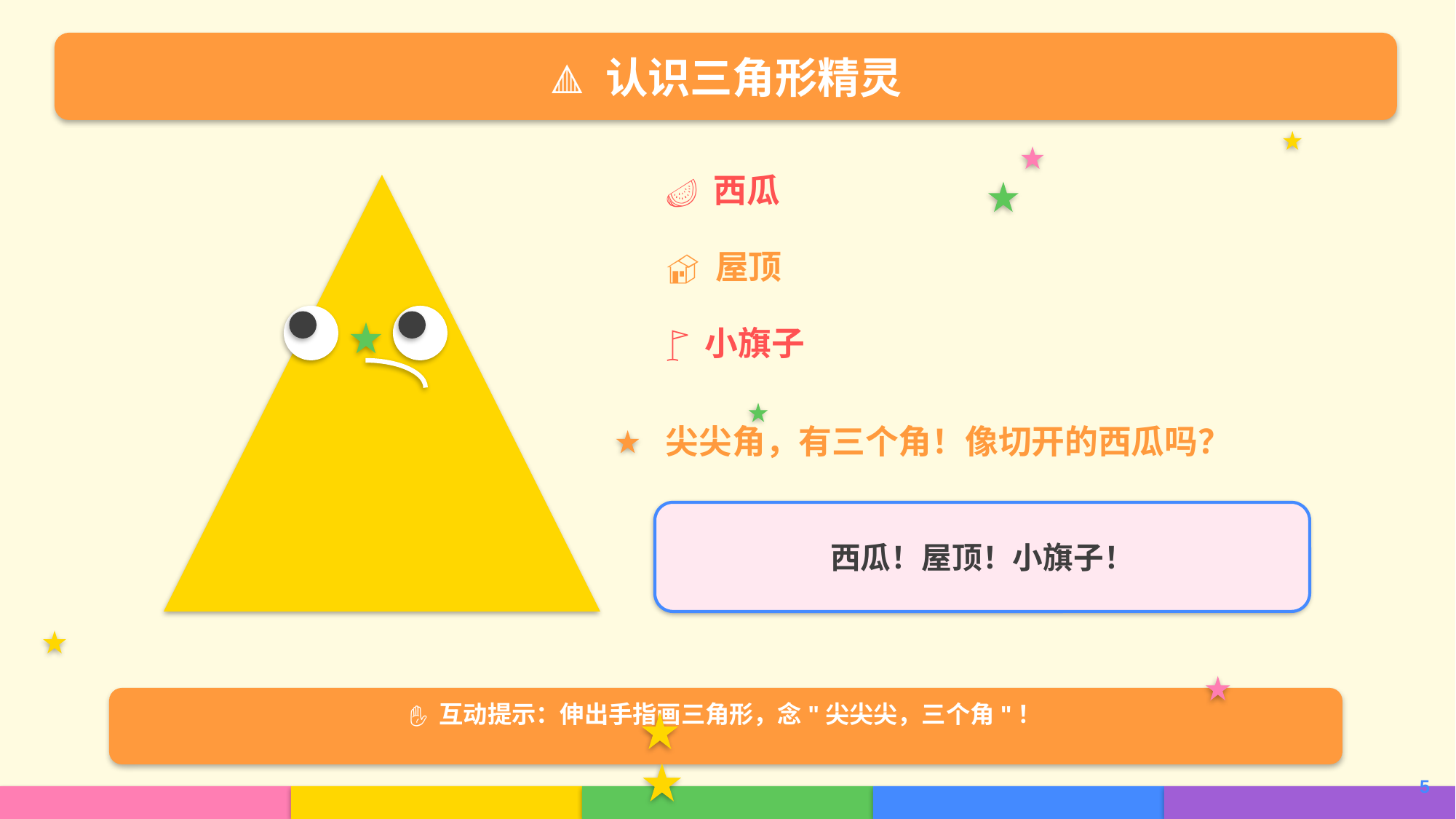

🔺 认识三角形精灵

🍉 西瓜

🏠 屋顶

🚩 小旗子

尖尖角，有三个角！像切开的西瓜吗？

西瓜！屋顶！小旗子！

✋ 互动提示：伸出手指画三角形，念"尖尖尖，三个角"！

5